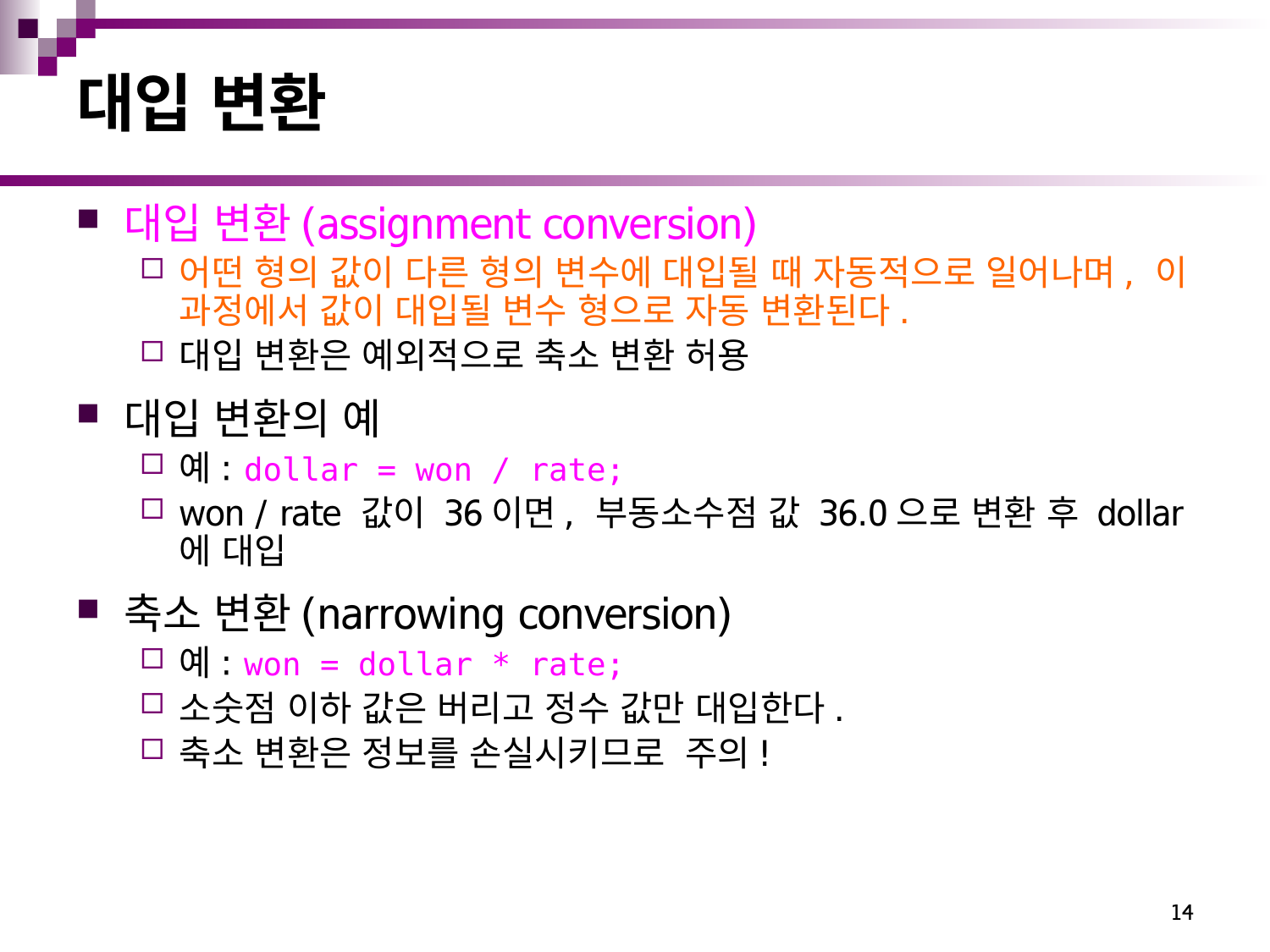

# 대입 변환
대입 변환(assignment conversion)
어떤 형의 값이 다른 형의 변수에 대입될 때 자동적으로 일어나며, 이 과정에서 값이 대입될 변수 형으로 자동 변환된다.
대입 변환은 예외적으로 축소 변환 허용
대입 변환의 예
예: dollar = won / rate;
won / rate 값이 36이면, 부동소수점 값 36.0으로 변환 후 dollar에 대입
축소 변환(narrowing conversion)
예: won = dollar * rate;
소숫점 이하 값은 버리고 정수 값만 대입한다.
축소 변환은 정보를 손실시키므로  주의!
14